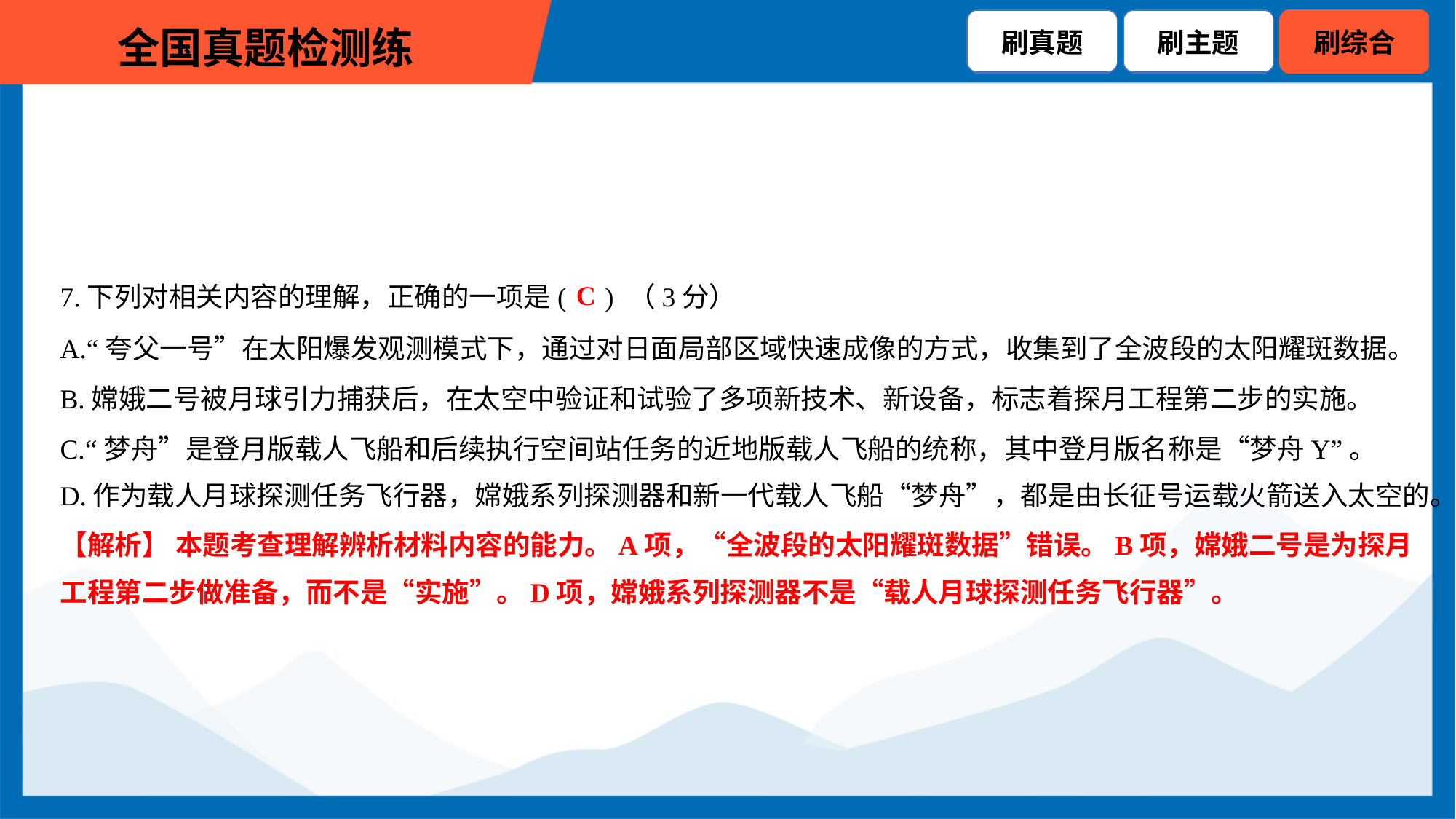

C
7.下列对相关内容的理解，正确的一项是(     ) （3分）
A.“夸父一号”在太阳爆发观测模式下，通过对日面局部区域快速成像的方式，收集到了全波段的太阳耀斑数据。
B.嫦娥二号被月球引力捕获后，在太空中验证和试验了多项新技术、新设备，标志着探月工程第二步的实施。
C.“梦舟”是登月版载人飞船和后续执行空间站任务的近地版载人飞船的统称，其中登月版名称是“梦舟Y”。
D.作为载人月球探测任务飞行器，嫦娥系列探测器和新一代载人飞船“梦舟”，都是由长征号运载火箭送入太空的。
【解析】 本题考查理解辨析材料内容的能力。A项，“全波段的太阳耀斑数据”错误。B项，嫦娥二号是为探月
工程第二步做准备，而不是“实施”。D项，嫦娥系列探测器不是“载人月球探测任务飞行器”。